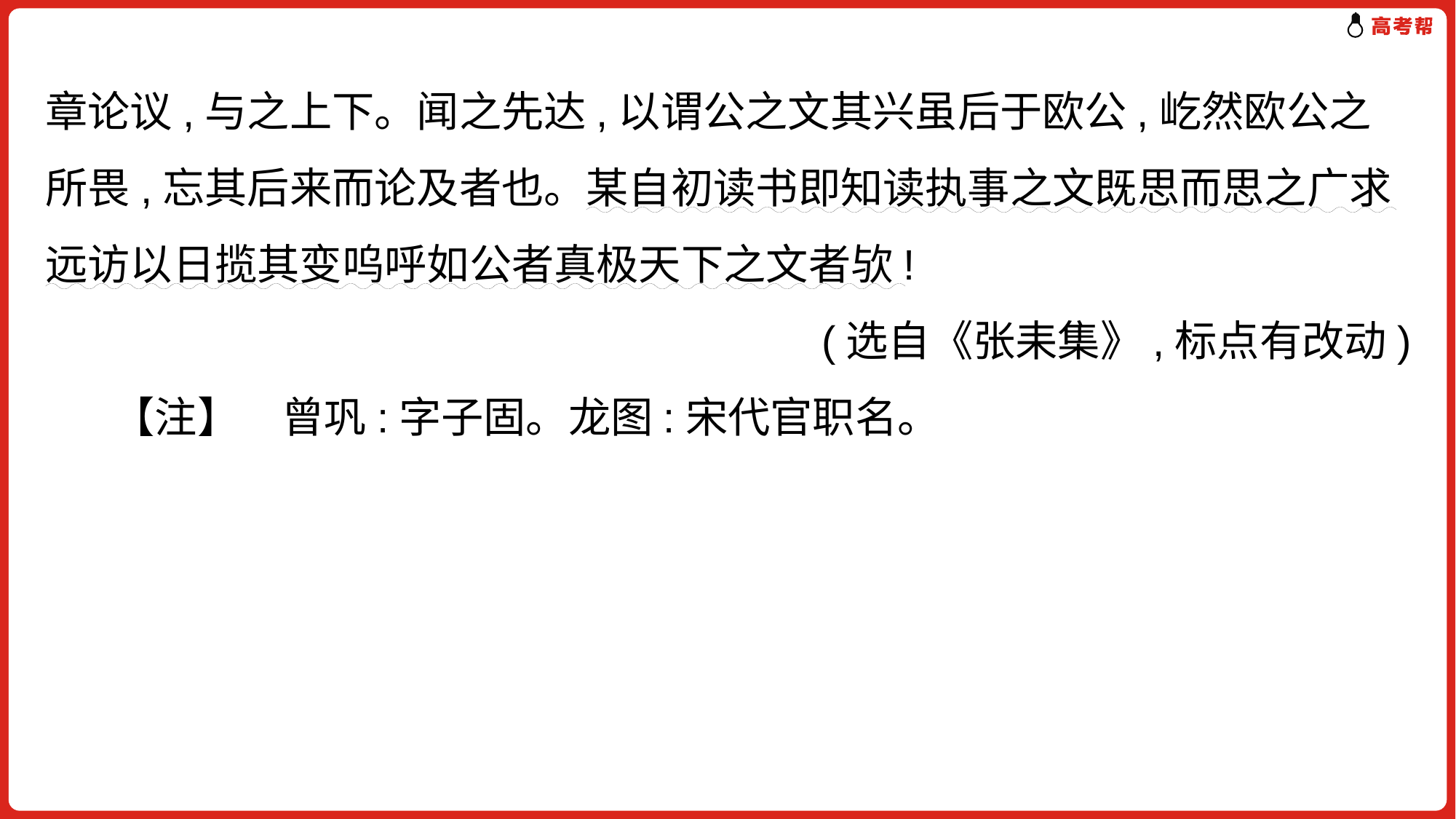

章论议,与之上下。闻之先达,以谓公之文其兴虽后于欧公,屹然欧公之所畏,忘其后来而论及者也。某自初读书即知读执事之文既思而思之广求远访以日揽其变呜呼如公者真极天下之文者欤!
(选自《张耒集》,标点有改动)
      【注】　曾巩:字子固。龙图:宋代官职名。